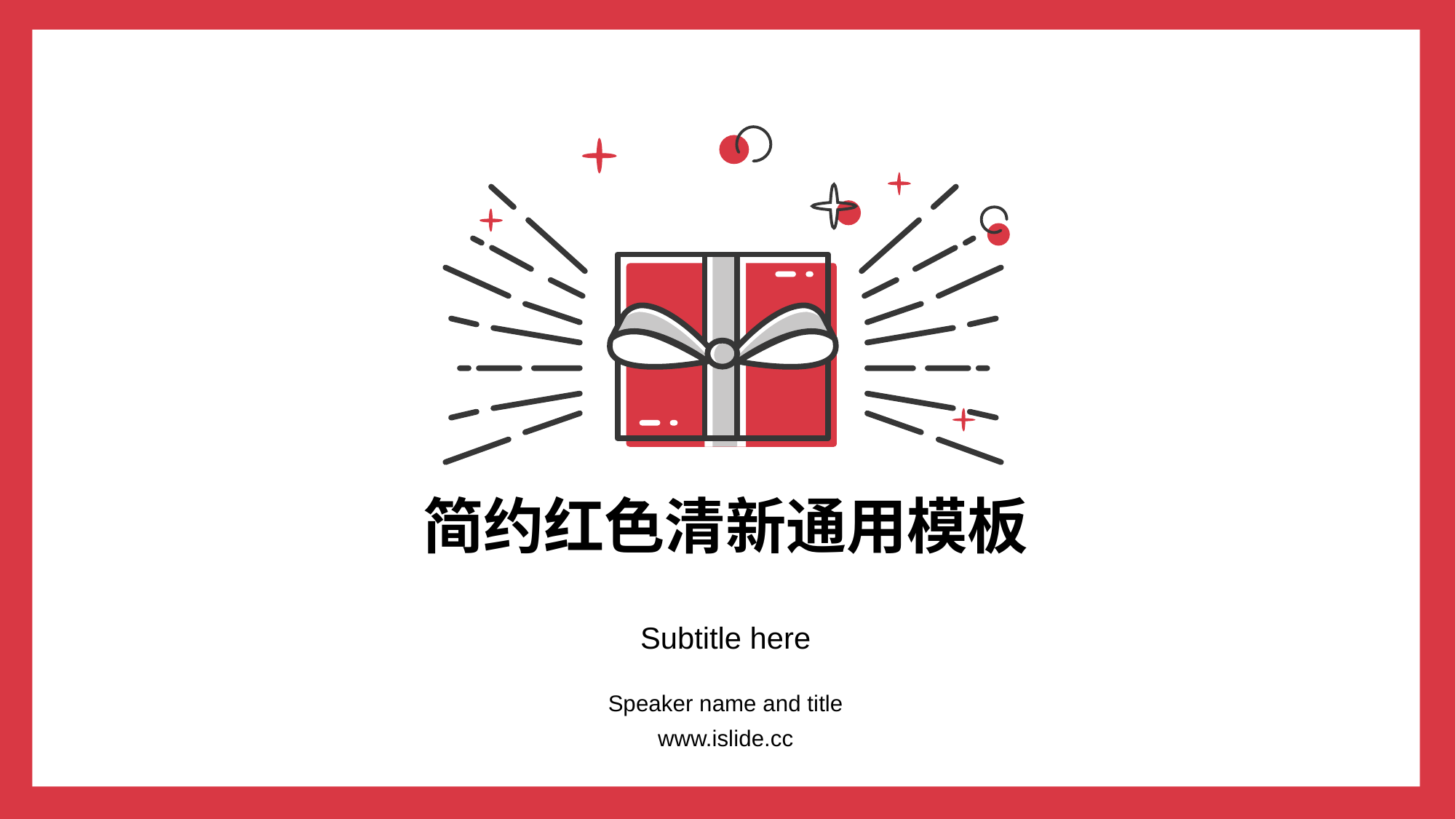

# 简约红色清新通用模板
Subtitle here
Speaker name and title
www.islide.cc